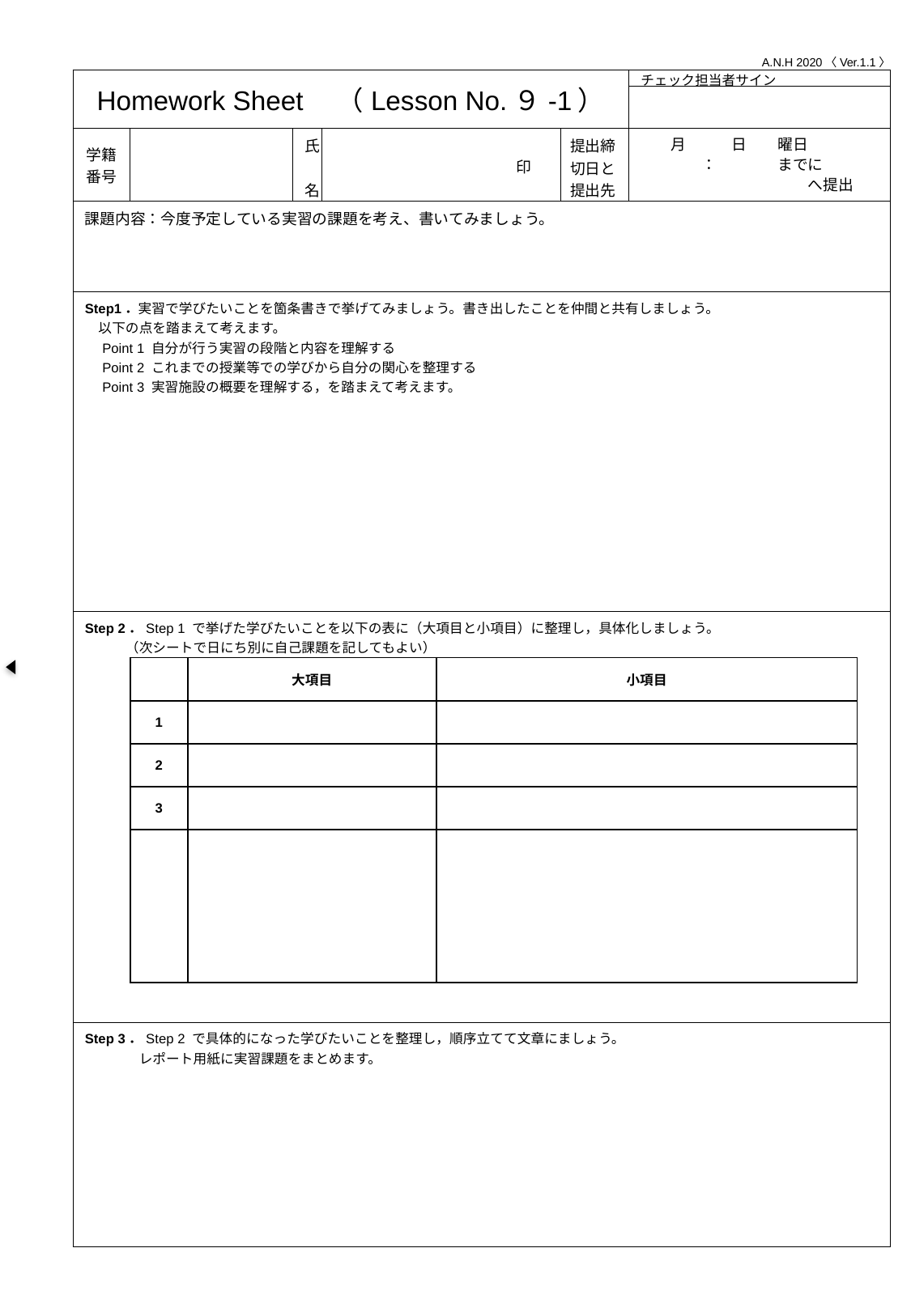

A.N.H 2020〈Ver.1.1〉
| Homework Sheet　（Lesson No.９-1） |  |  |  |  | チェック担当者サイン |
| --- | --- | --- | --- | --- | --- |
|  |  |  |  |  |  |
| 学籍番号 |  | 氏　名 | 印 | 提出締切日と提出先 | 月　　　日　　曜日 　　　　：　　　　までに 　　　　　　　　　　　へ提出 |
| 課題内容：今度予定している実習の課題を考え、書いてみましょう。 |  |  |  |  |  |
| Step1．実習で学びたいことを箇条書きで挙げてみましょう。書き出したことを仲間と共有しましょう。 　以下の点を踏まえて考えます。 　Point 1 自分が行う実習の段階と内容を理解する 　Point 2 これまでの授業等での学びから自分の関心を整理する 　Point 3 実習施設の概要を理解する，を踏まえて考えます。 |  |  |  |  |  |
| Step 2．Step 1 で挙げた学びたいことを以下の表に（大項目と小項目）に整理し，具体化しましょう。 　　　（次シートで日にち別に自己課題を記してもよい） |  |  |  |  |  |
| Step 3．Step 2 で具体的になった学びたいことを整理し，順序立てて文章にましょう。 　　　　レポート用紙に実習課題をまとめます。 |  |  |  |  |  |
|  | 大項目 | 小項目 |
| --- | --- | --- |
| 1 |  |  |
| 2 |  |  |
| 3 |  |  |
|  |  |  |